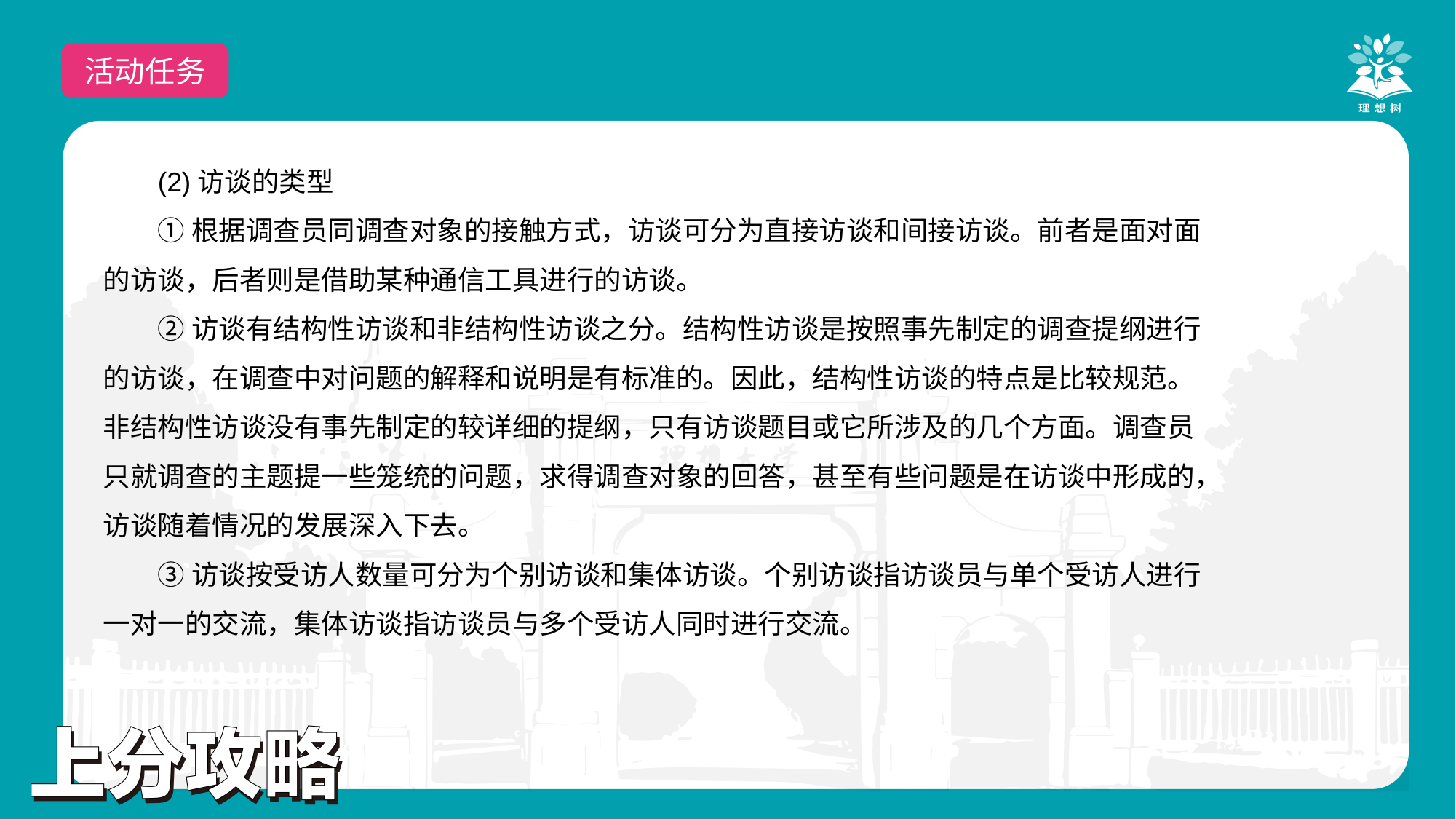

活动任务
(2)访谈的类型
①根据调查员同调查对象的接触方式，访谈可分为直接访谈和间接访谈。前者是面对面的访谈，后者则是借助某种通信工具进行的访谈。
②访谈有结构性访谈和非结构性访谈之分。结构性访谈是按照事先制定的调查提纲进行的访谈，在调查中对问题的解释和说明是有标准的。因此，结构性访谈的特点是比较规范。非结构性访谈没有事先制定的较详细的提纲，只有访谈题目或它所涉及的几个方面。调查员只就调查的主题提一些笼统的问题，求得调查对象的回答，甚至有些问题是在访谈中形成的，访谈随着情况的发展深入下去。
③访谈按受访人数量可分为个别访谈和集体访谈。个别访谈指访谈员与单个受访人进行一对一的交流，集体访谈指访谈员与多个受访人同时进行交流。